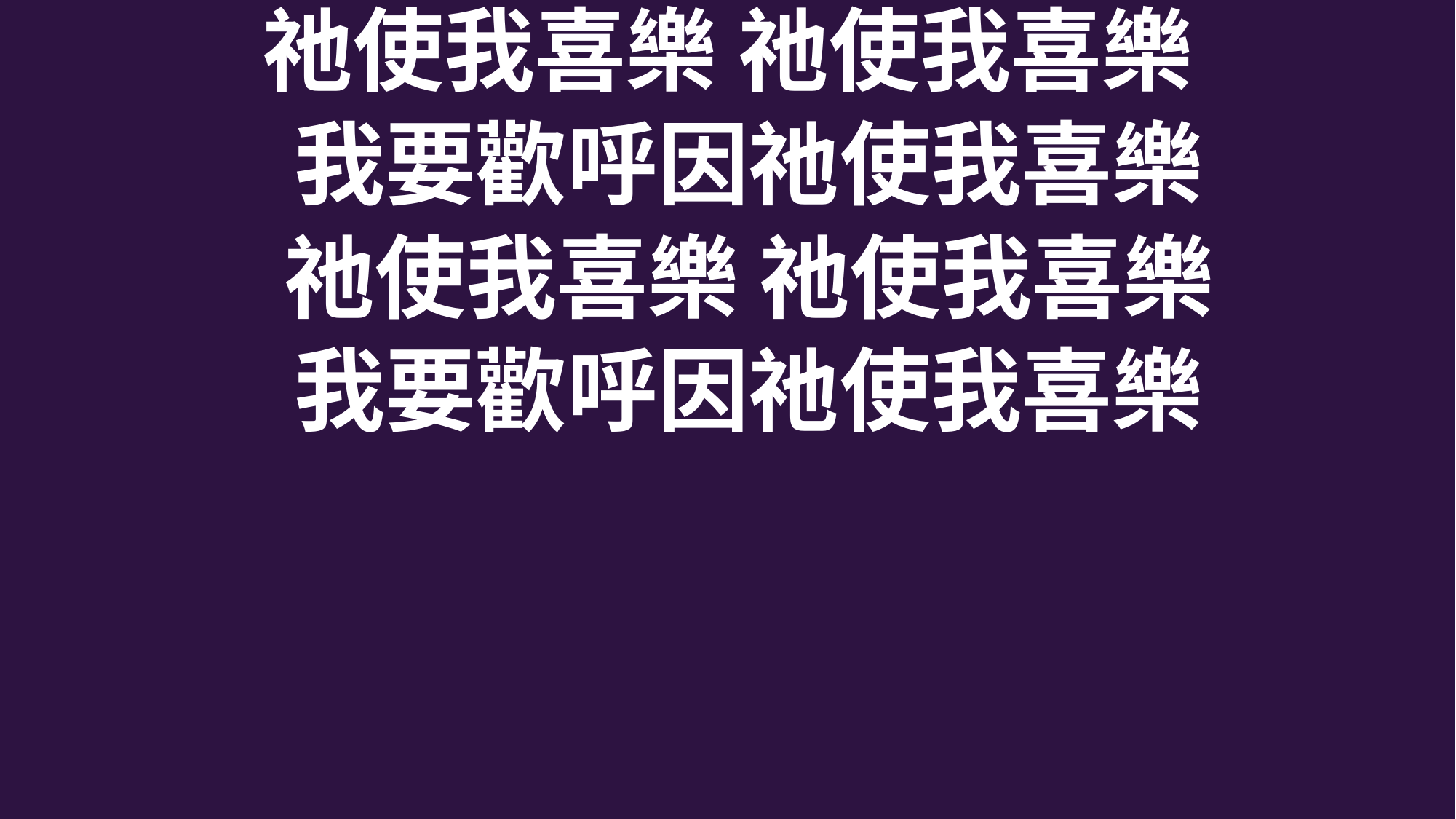

祂使我喜樂 祂使我喜樂
 我要歡呼因祂使我喜樂
 祂使我喜樂 祂使我喜樂
 我要歡呼因祂使我喜樂